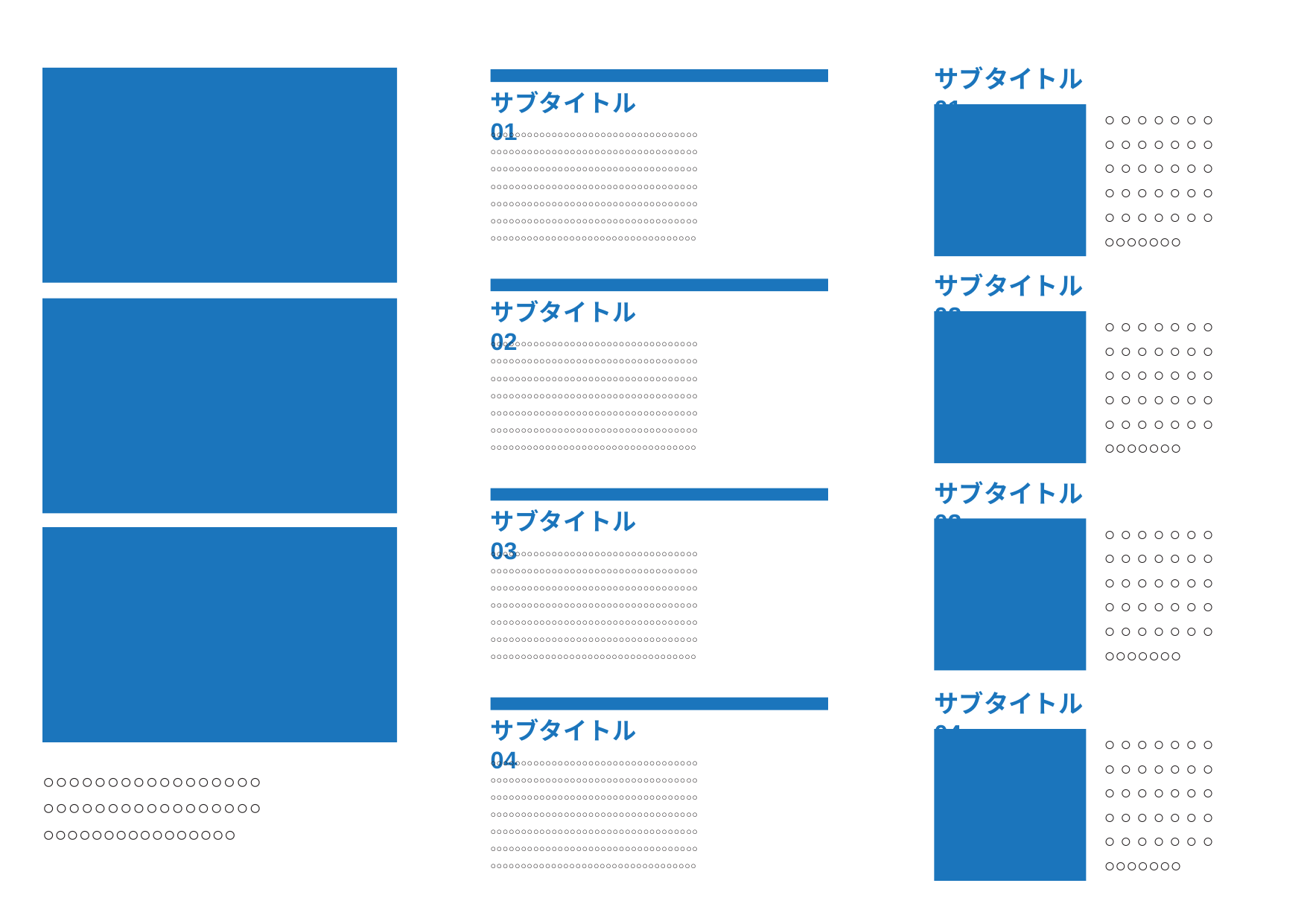

サブタイトル 01

サブタイトル 01
○ ○ ○ ○ ○ ○ ○
○ ○ ○ ○ ○ ○ ○
○ ○ ○ ○ ○ ○ ○
○ ○ ○ ○ ○ ○ ○
○ ○ ○ ○ ○ ○ ○

○○○○○○○○○○○○○○○○○○○○○○○○○○○○○○○○○○
○○○○○○○○○○○○○○○○○○○○○○○○○○○○○○○○○○
○○○○○○○○○○○○○○○○○○○○○○○○○○○○○○○○○○
○○○○○○○○○○○○○○○○○○○○○○○○○○○○○○○○○○
○○○○○○○○○○○○○○○○○○○○○○○○○○○○○○○○○○
○○○○○○○○○○○○○○○○○○○○○○○○○○○○○○○○○○
○○○○○○○○○○○○○○○○○○○○○○○○○○○○○○○○○○
○○○○○○○
サブタイトル 02

サブタイトル 02

○ ○ ○ ○ ○ ○ ○
○ ○ ○ ○ ○ ○ ○
○ ○ ○ ○ ○ ○ ○
○ ○ ○ ○ ○ ○ ○
○ ○ ○ ○ ○ ○ ○
○○○○○○○

○○○○○○○○○○○○○○○○○○○○○○○○○○○○○○○○○○
○○○○○○○○○○○○○○○○○○○○○○○○○○○○○○○○○○
○○○○○○○○○○○○○○○○○○○○○○○○○○○○○○○○○○
○○○○○○○○○○○○○○○○○○○○○○○○○○○○○○○○○○
○○○○○○○○○○○○○○○○○○○○○○○○○○○○○○○○○○
○○○○○○○○○○○○○○○○○○○○○○○○○○○○○○○○○○
○○○○○○○○○○○○○○○○○○○○○○○○○○○○○○○○○○
サブタイトル 03

サブタイトル 03
○ ○ ○ ○ ○ ○ ○
○ ○ ○ ○ ○ ○ ○
○ ○ ○ ○ ○ ○ ○
○ ○ ○ ○ ○ ○ ○
○ ○ ○ ○ ○ ○ ○
○○○○○○○

○○○○○○○○○○○○○○○○○○○○○○○○○○○○○○○○○○
○○○○○○○○○○○○○○○○○○○○○○○○○○○○○○○○○○
○○○○○○○○○○○○○○○○○○○○○○○○○○○○○○○○○○
○○○○○○○○○○○○○○○○○○○○○○○○○○○○○○○○○○
○○○○○○○○○○○○○○○○○○○○○○○○○○○○○○○○○○
○○○○○○○○○○○○○○○○○○○○○○○○○○○○○○○○○○
○○○○○○○○○○○○○○○○○○○○○○○○○○○○○○○○○○
サブタイトル 04

サブタイトル 04
○ ○ ○ ○ ○ ○ ○
○ ○ ○ ○ ○ ○ ○
○ ○ ○ ○ ○ ○ ○
○ ○ ○ ○ ○ ○ ○
○ ○ ○ ○ ○ ○ ○
○○○○○○○

○○○○○○○○○○○○○○○○○○○○○○○○○○○○○○○○○○
○○○○○○○○○○○○○○○○○○○○○○○○○○○○○○○○○○
○○○○○○○○○○○○○○○○○○○○○○○○○○○○○○○○○○
○○○○○○○○○○○○○○○○○○○○○○○○○○○○○○○○○○
○○○○○○○○○○○○○○○○○○○○○○○○○○○○○○○○○○
○○○○○○○○○○○○○○○○○○○○○○○○○○○○○○○○○○
○○○○○○○○○○○○○○○○○○○○○○○○○○○○○○○○○○
○○○○○○○○○○○○○○○○○
○○○○○○○○○○○○○○○○○
○○○○○○○○○○○○○○○○